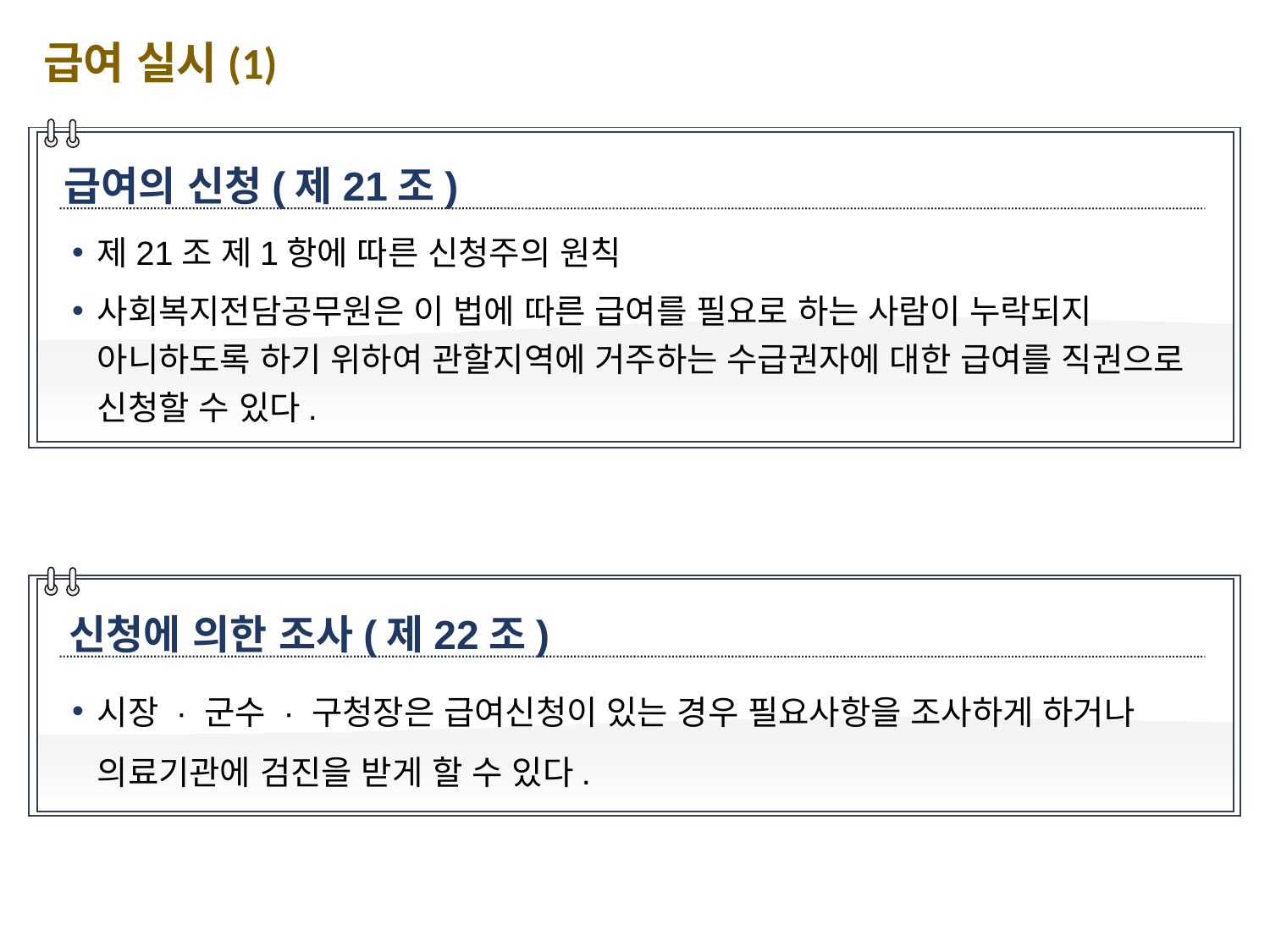

급여 실시(1)

급여의 신청(제21조)

제21조 제1항에 따른 신청주의 원칙
사회복지전담공무원은 이 법에 따른 급여를 필요로 하는 사람이 누락되지 아니하도록 하기 위하여 관할지역에 거주하는 수급권자에 대한 급여를 직권으로 신청할 수 있다.

신청에 의한 조사(제22조)

시장 · 군수 · 구청장은 급여신청이 있는 경우 필요사항을 조사하게 하거나 의료기관에 검진을 받게 할 수 있다.